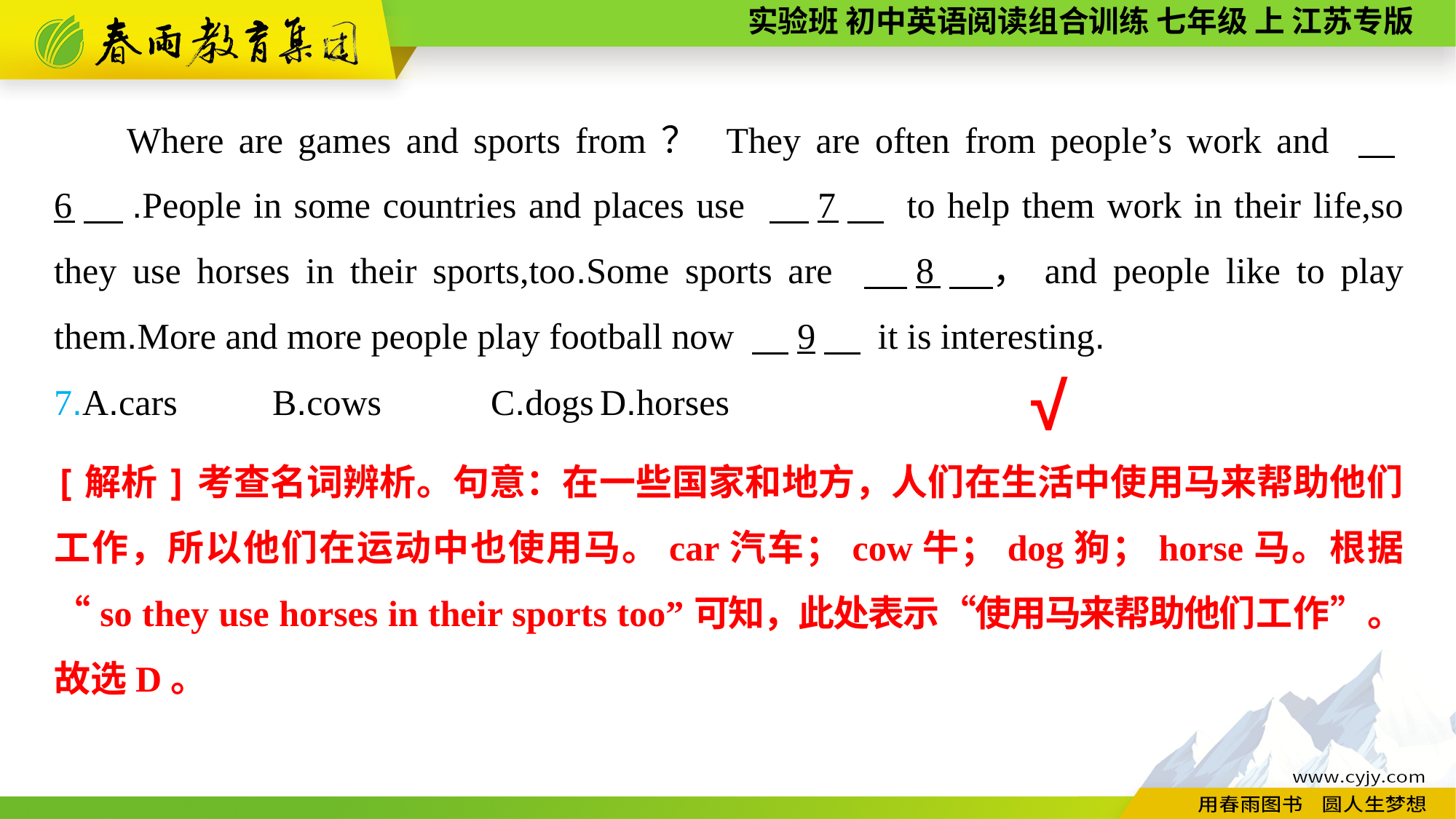

Where are games and sports from？ They are often from people’s work and 　6　.People in some countries and places use 　7　 to help them work in their life,so they use horses in their sports,too.Some sports are 　8　，and people like to play them.More and more people play football now 　9　 it is interesting.
7.A.cars	B.cows	C.dogs	D.horses
√
[解析]考查名词辨析。句意：在一些国家和地方，人们在生活中使用马来帮助他们工作，所以他们在运动中也使用马。car汽车；cow牛；dog狗；horse马。根据“so they use horses in their sports too”可知，此处表示“使用马来帮助他们工作”。故选D。